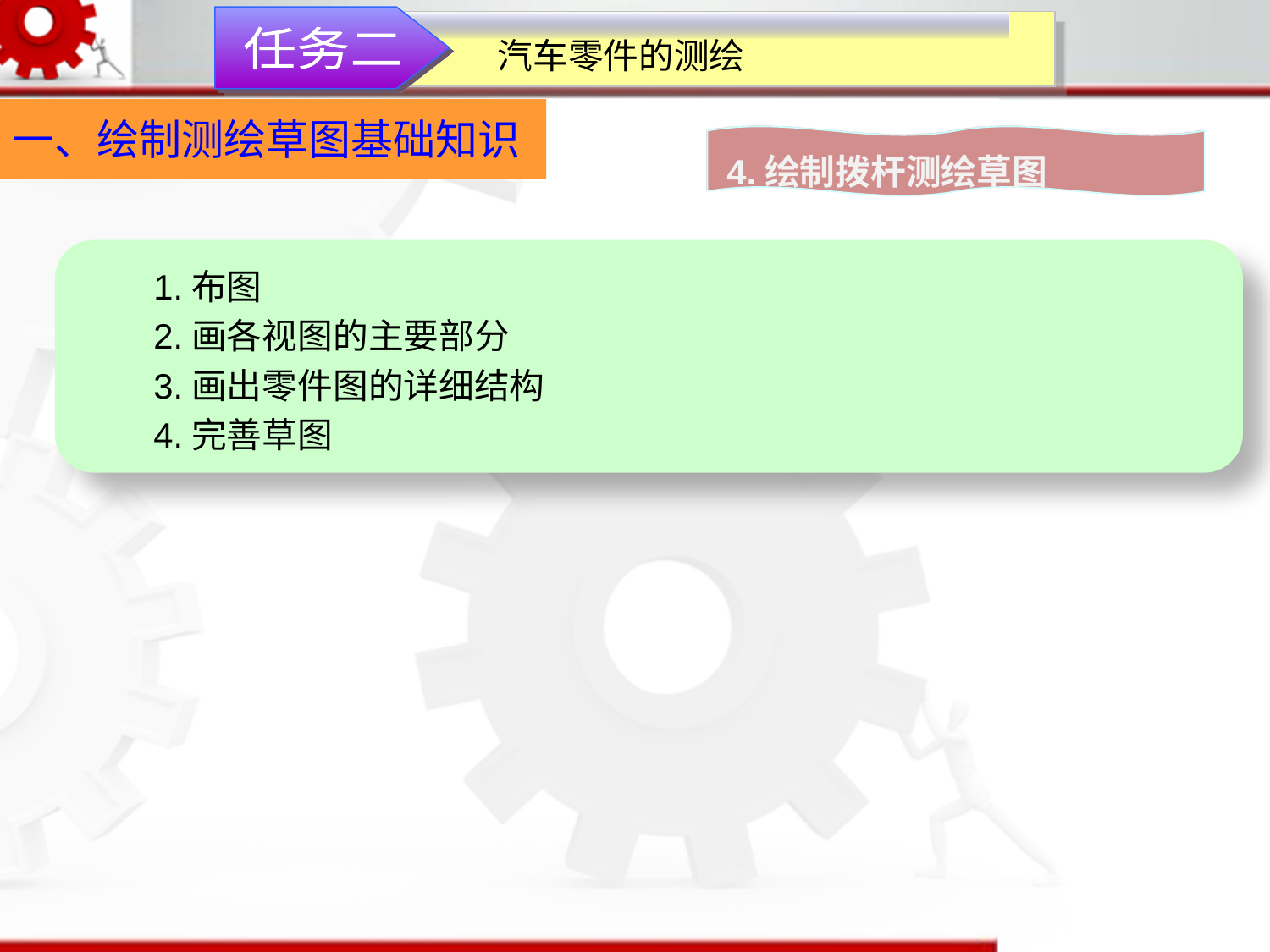

任务二
汽车零件的测绘
一、绘制测绘草图基础知识

4.绘制拨杆测绘草图
1.布图
2.画各视图的主要部分
3.画出零件图的详细结构
4.完善草图